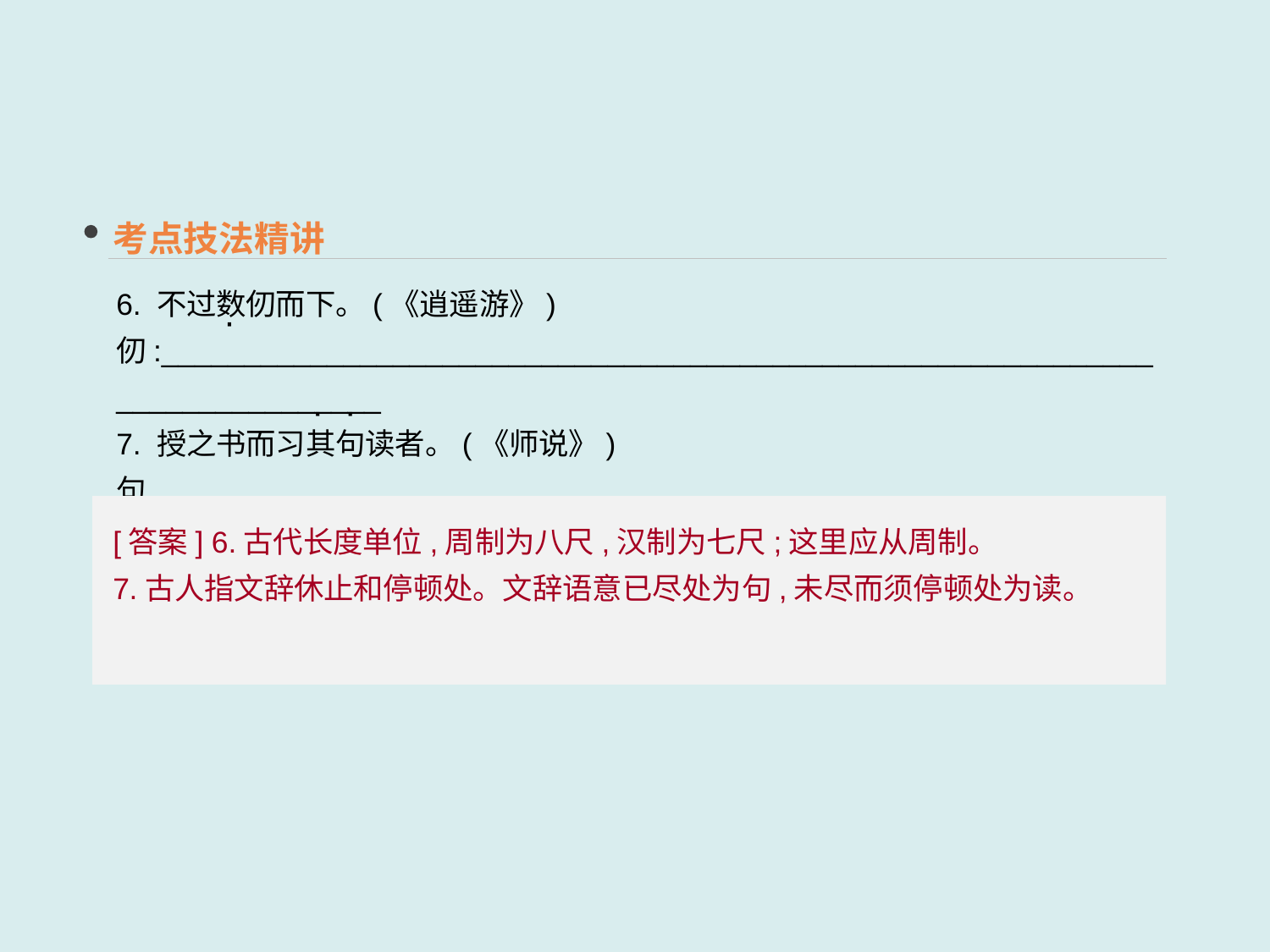

考点技法精讲

6. 不过数仞而下。(《逍遥游》)
仞:____________________________________________________________________________
7. 授之书而习其句读者。(《师说》)
句读:__________________________________________________________________________

 ·
 ·  ·

[答案] 6.古代长度单位,周制为八尺,汉制为七尺;这里应从周制。
7.古人指文辞休止和停顿处。文辞语意已尽处为句,未尽而须停顿处为读。